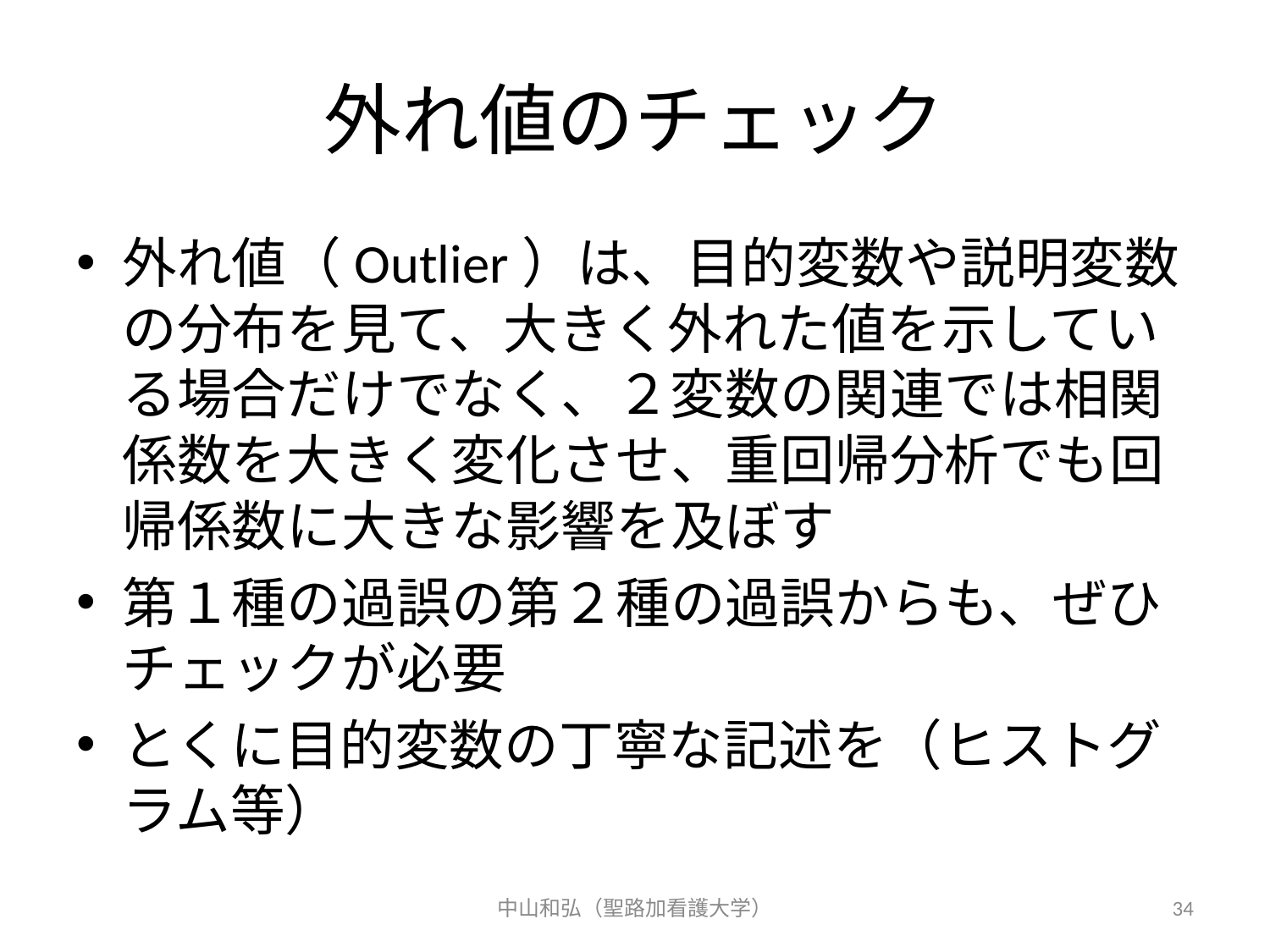

# 外れ値のチェック
外れ値（Outlier）は、目的変数や説明変数の分布を見て、大きく外れた値を示している場合だけでなく、２変数の関連では相関係数を大きく変化させ、重回帰分析でも回帰係数に大きな影響を及ぼす
第１種の過誤の第２種の過誤からも、ぜひチェックが必要
とくに目的変数の丁寧な記述を（ヒストグラム等）
中山和弘（聖路加看護大学）
34